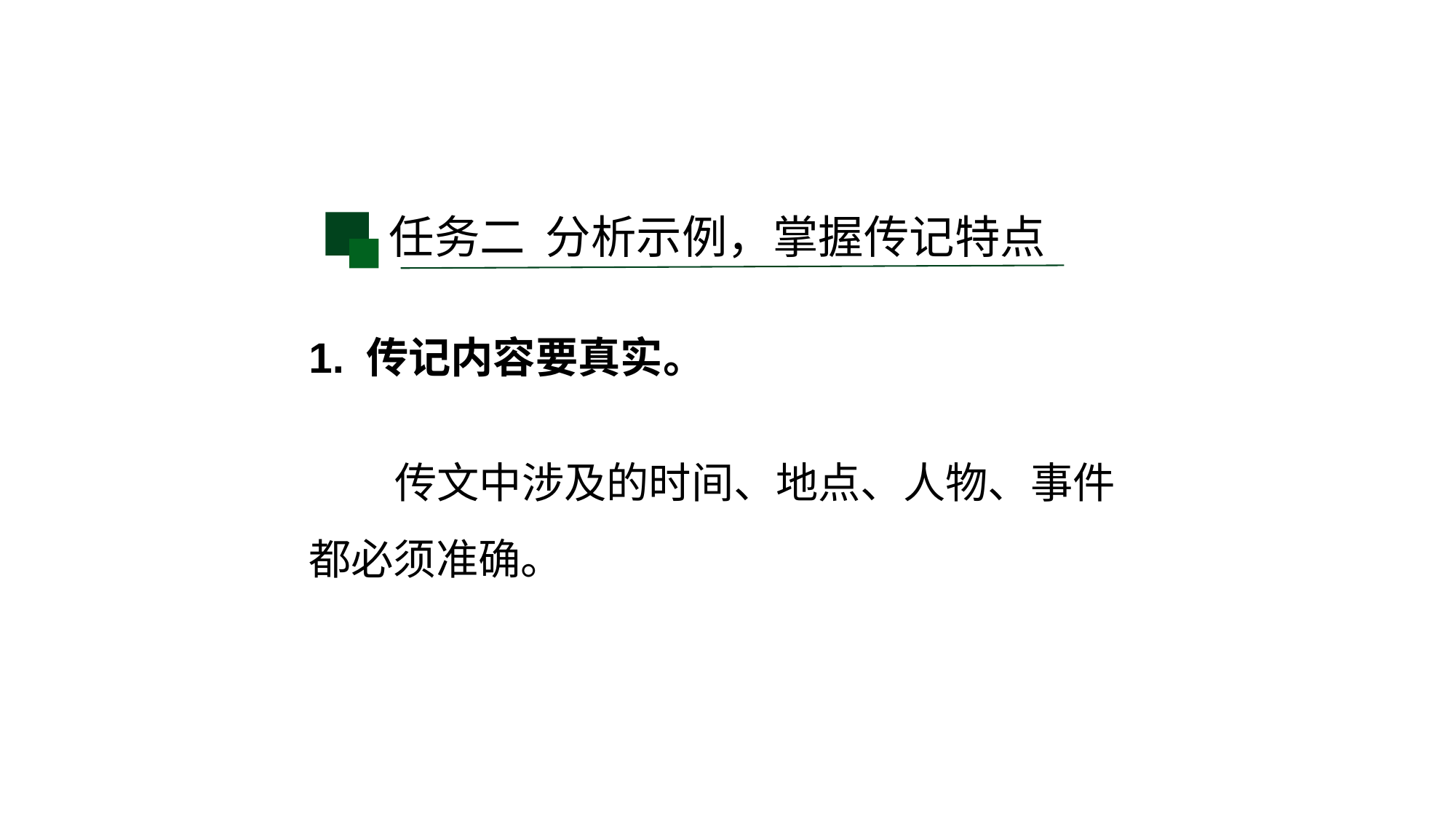

任务二  分析示例，掌握传记特点

1. 传记内容要真实。

        传文中涉及的时间、地点、人物、事件都必须准确。